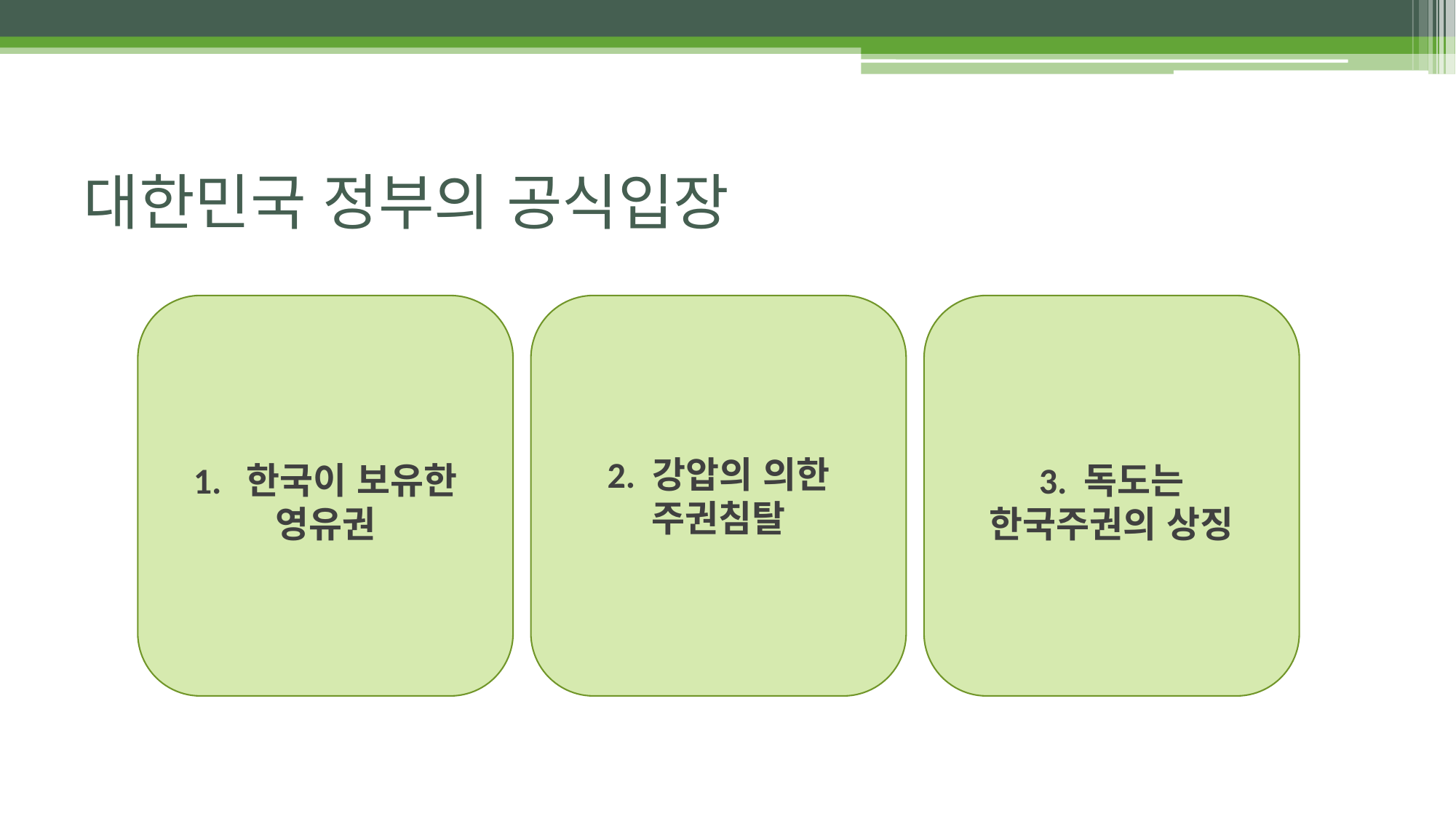

# 대한민국 정부의 공식입장

1.  한국이 보유한 영유권

2. 강압의 의한 주권침탈

3. 독도는 한국주권의 상징